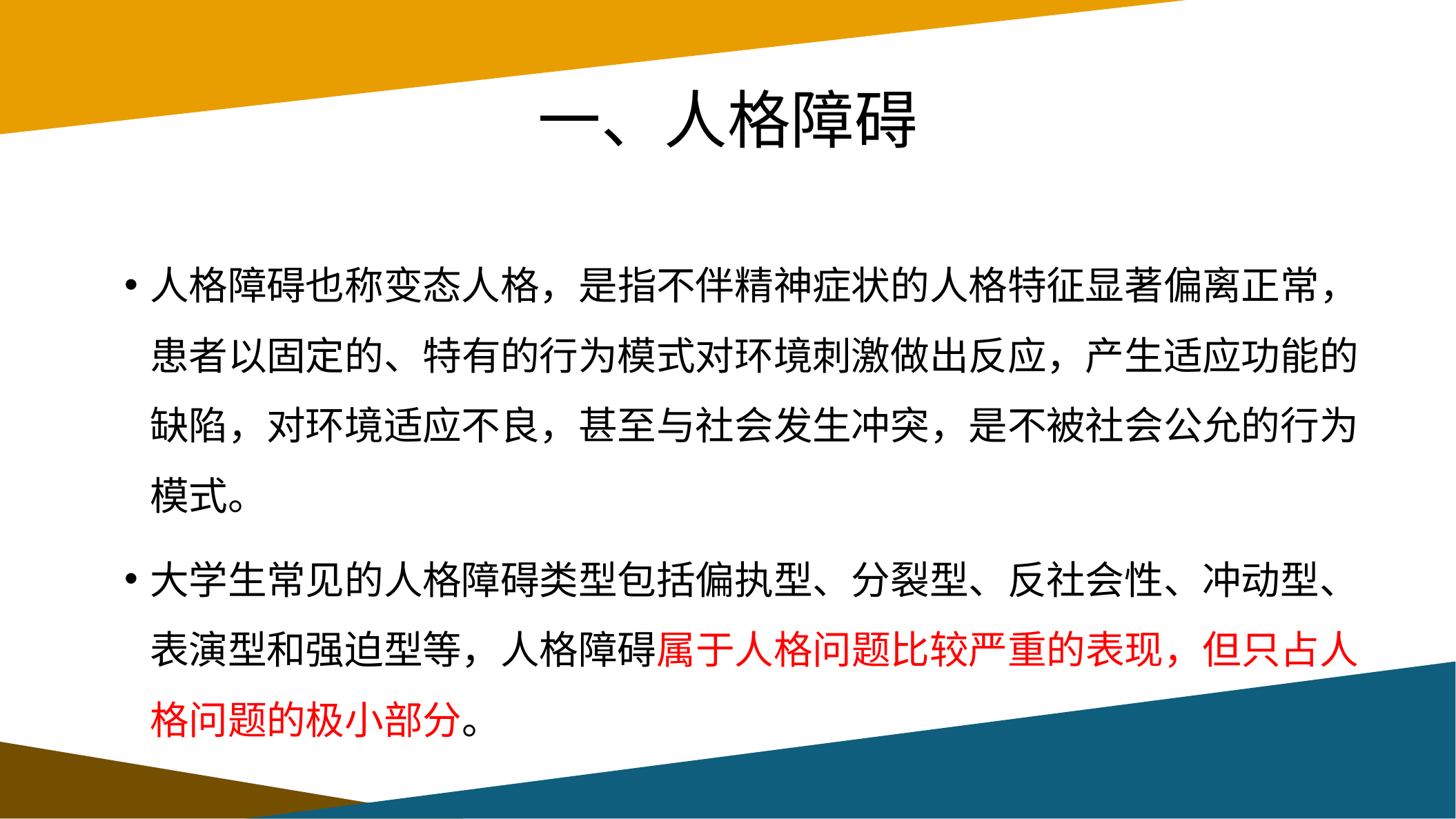

# 一、人格障碍
人格障碍也称变态人格，是指不伴精神症状的人格特征显著偏离正常，患者以固定的、特有的行为模式对环境刺激做出反应，产生适应功能的缺陷，对环境适应不良，甚至与社会发生冲突，是不被社会公允的行为模式。
大学生常见的人格障碍类型包括偏执型、分裂型、反社会性、冲动型、表演型和强迫型等，人格障碍属于人格问题比较严重的表现，但只占人格问题的极小部分。